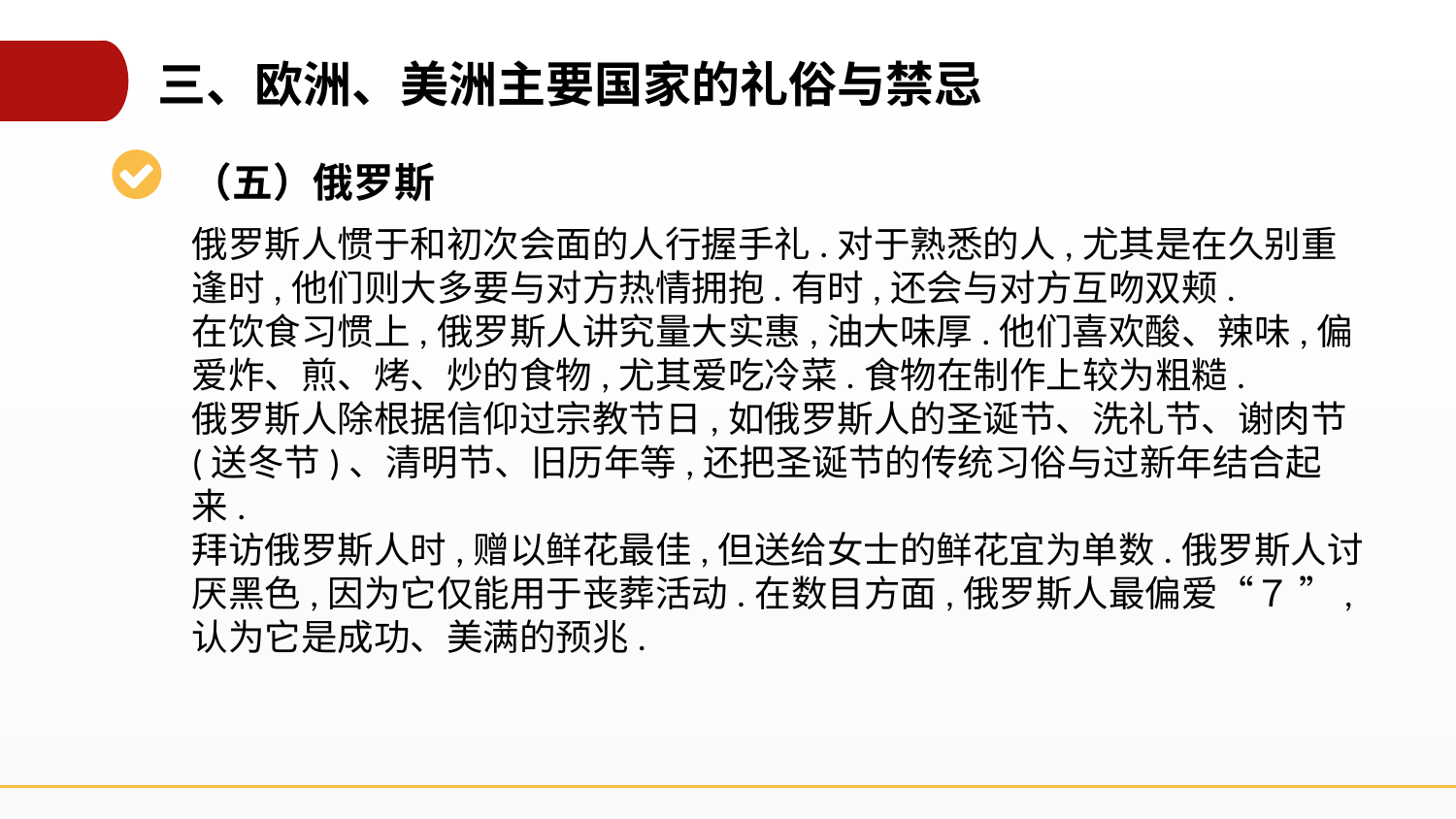

三、欧洲、美洲主要国家的礼俗与禁忌

（五）俄罗斯
俄罗斯人惯于和初次会面的人行握手礼.对于熟悉的人,尤其是在久别重逢时,他们则大多要与对方热情拥抱.有时,还会与对方互吻双颊.
在饮食习惯上,俄罗斯人讲究量大实惠,油大味厚.他们喜欢酸、辣味,偏爱炸、煎、烤、炒的食物,尤其爱吃冷菜.食物在制作上较为粗糙.
俄罗斯人除根据信仰过宗教节日,如俄罗斯人的圣诞节、洗礼节、谢肉节 (送冬节)、清明节、旧历年等,还把圣诞节的传统习俗与过新年结合起来.
拜访俄罗斯人时,赠以鲜花最佳,但送给女士的鲜花宜为单数.俄罗斯人讨厌黑色,因为它仅能用于丧葬活动.在数目方面,俄罗斯人最偏爱“７ ”,认为它是成功、美满的预兆.